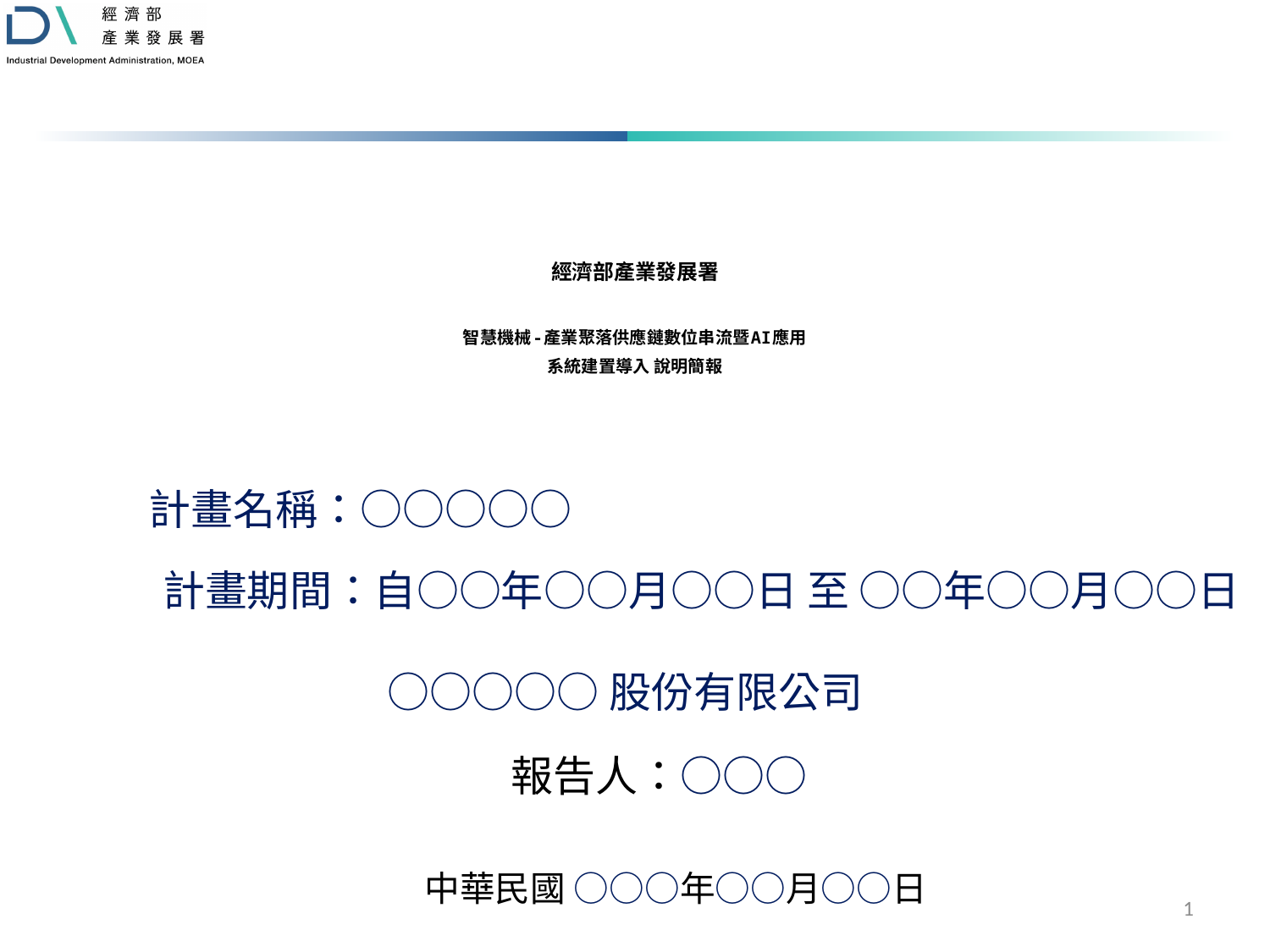

經濟部產業發展署
智慧機械-產業聚落供應鏈數位串流暨AI應用
系統建置導入 說明簡報
計畫名稱：○○○○○
計畫期間：自○○年○○月○○日 至 ○○年○○月○○日
○○○○○股份有限公司
報告人：○○○
中華民國 ○○○年○○月○○日
1